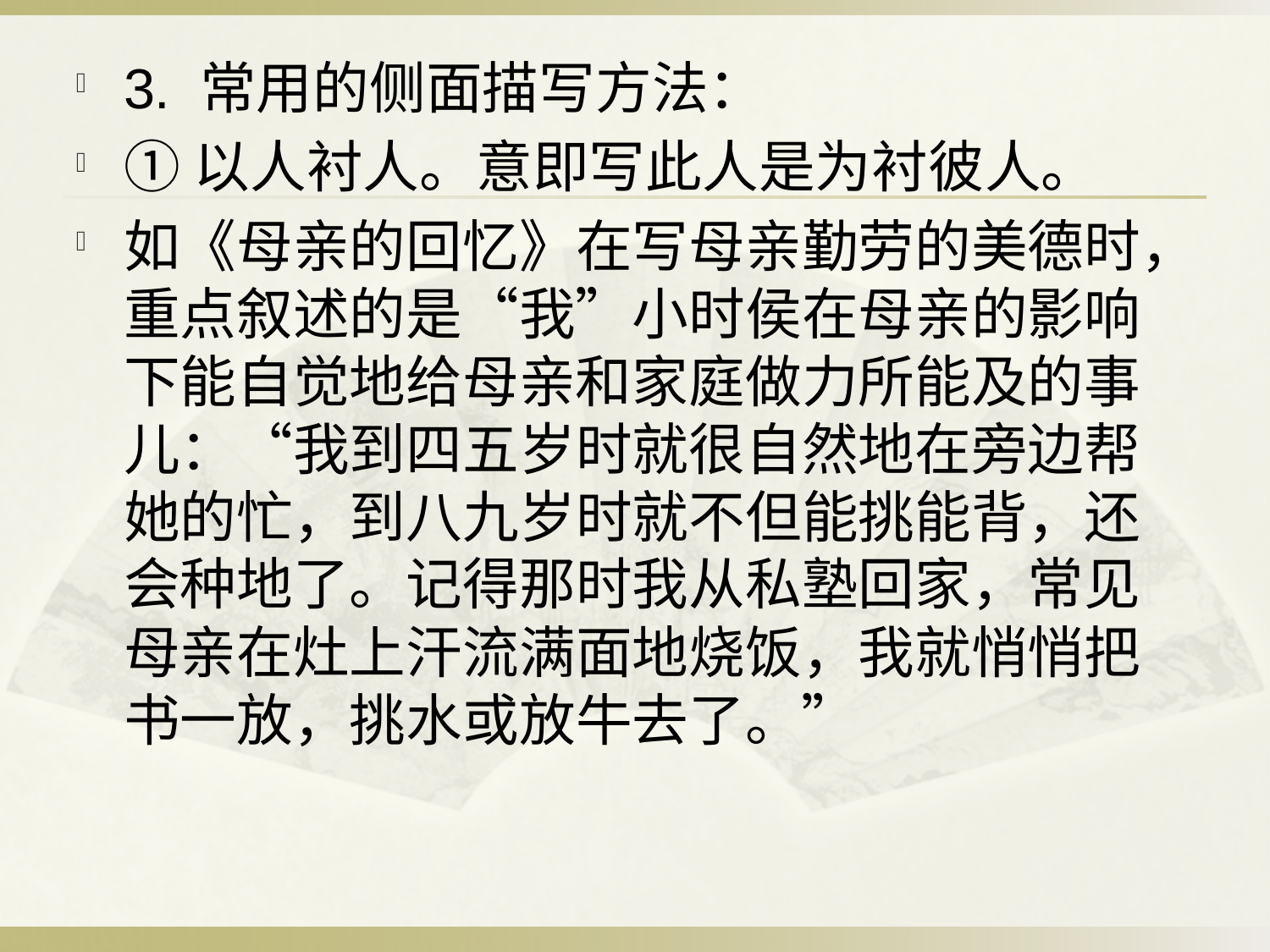

#
3. 常用的侧面描写方法：
①以人衬人。意即写此人是为衬彼人。
如《母亲的回忆》在写母亲勤劳的美德时，重点叙述的是“我”小时侯在母亲的影响下能自觉地给母亲和家庭做力所能及的事儿：“我到四五岁时就很自然地在旁边帮她的忙，到八九岁时就不但能挑能背，还会种地了。记得那时我从私塾回家，常见母亲在灶上汗流满面地烧饭，我就悄悄把书一放，挑水或放牛去了。”